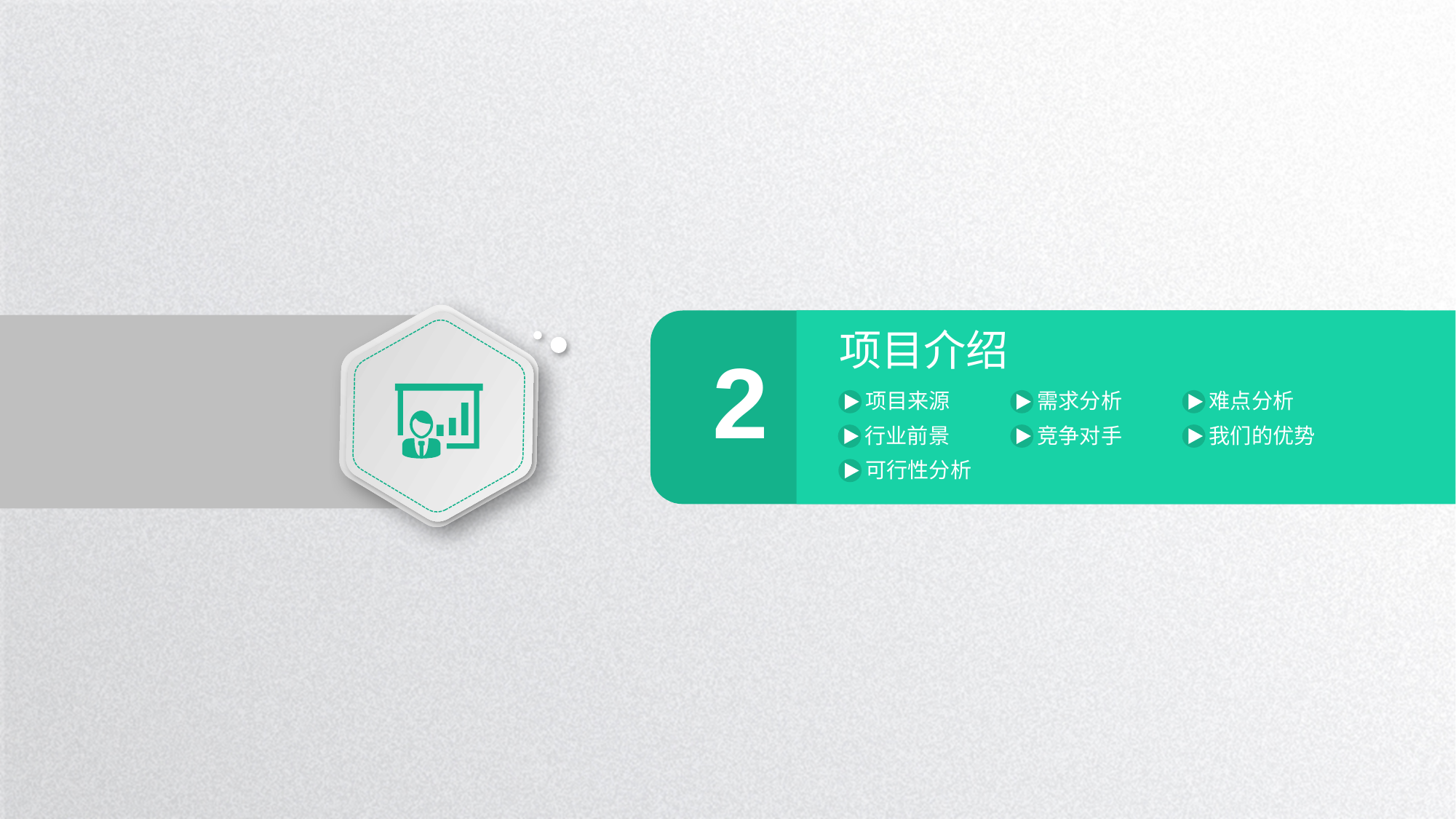

项目介绍

2

项目来源

需求分析

难点分析

竞争对手

我们的优势

行业前景

可行性分析